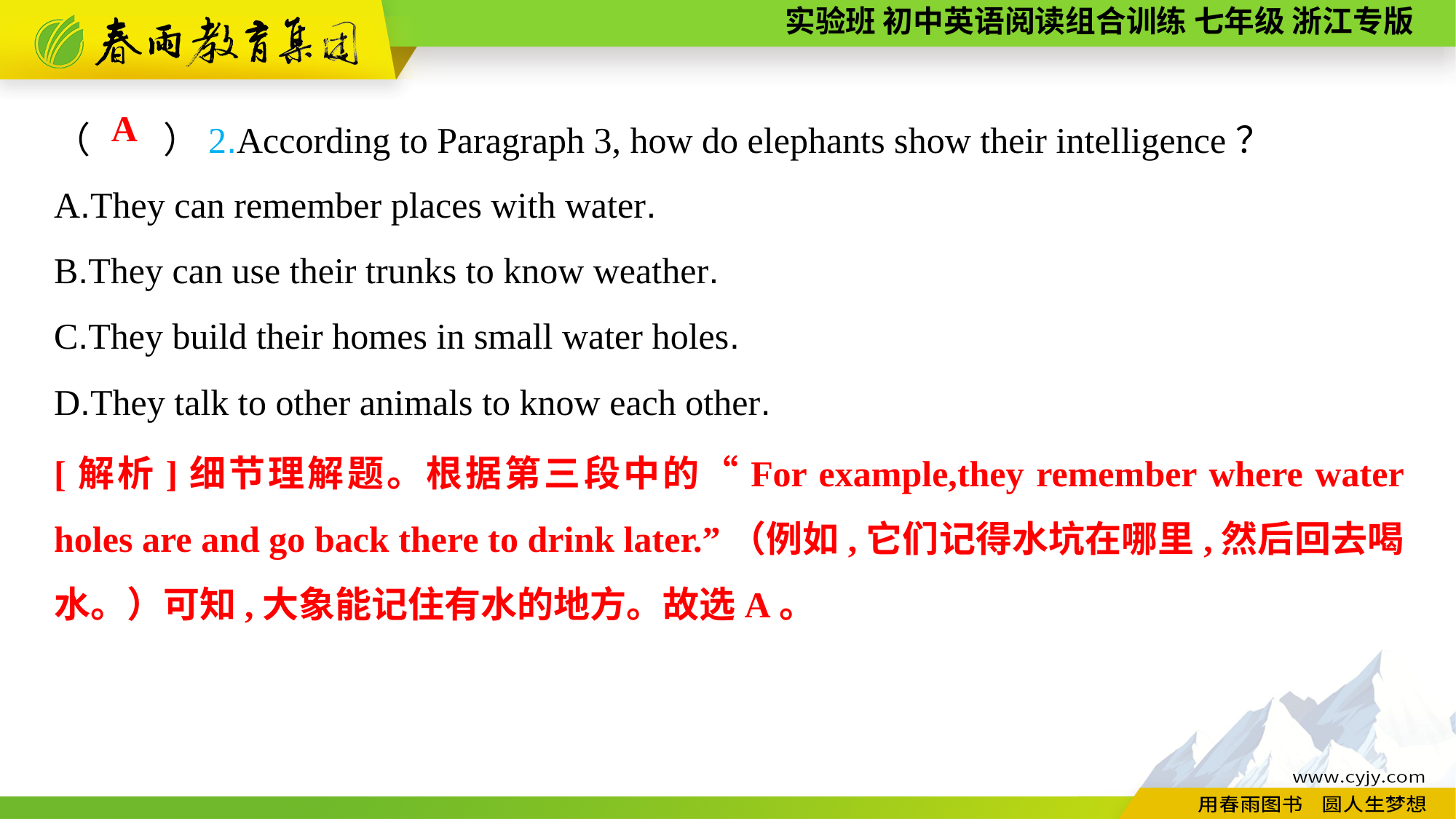

（　　）2.According to Paragraph 3, how do elephants show their intelligence？
A.They can remember places with water.
B.They can use their trunks to know weather.
C.They build their homes in small water holes.
D.They talk to other animals to know each other.
A
[解析]细节理解题。根据第三段中的“For example,they remember where water holes are and go back there to drink later.”（例如,它们记得水坑在哪里,然后回去喝水。）可知,大象能记住有水的地方。故选A。